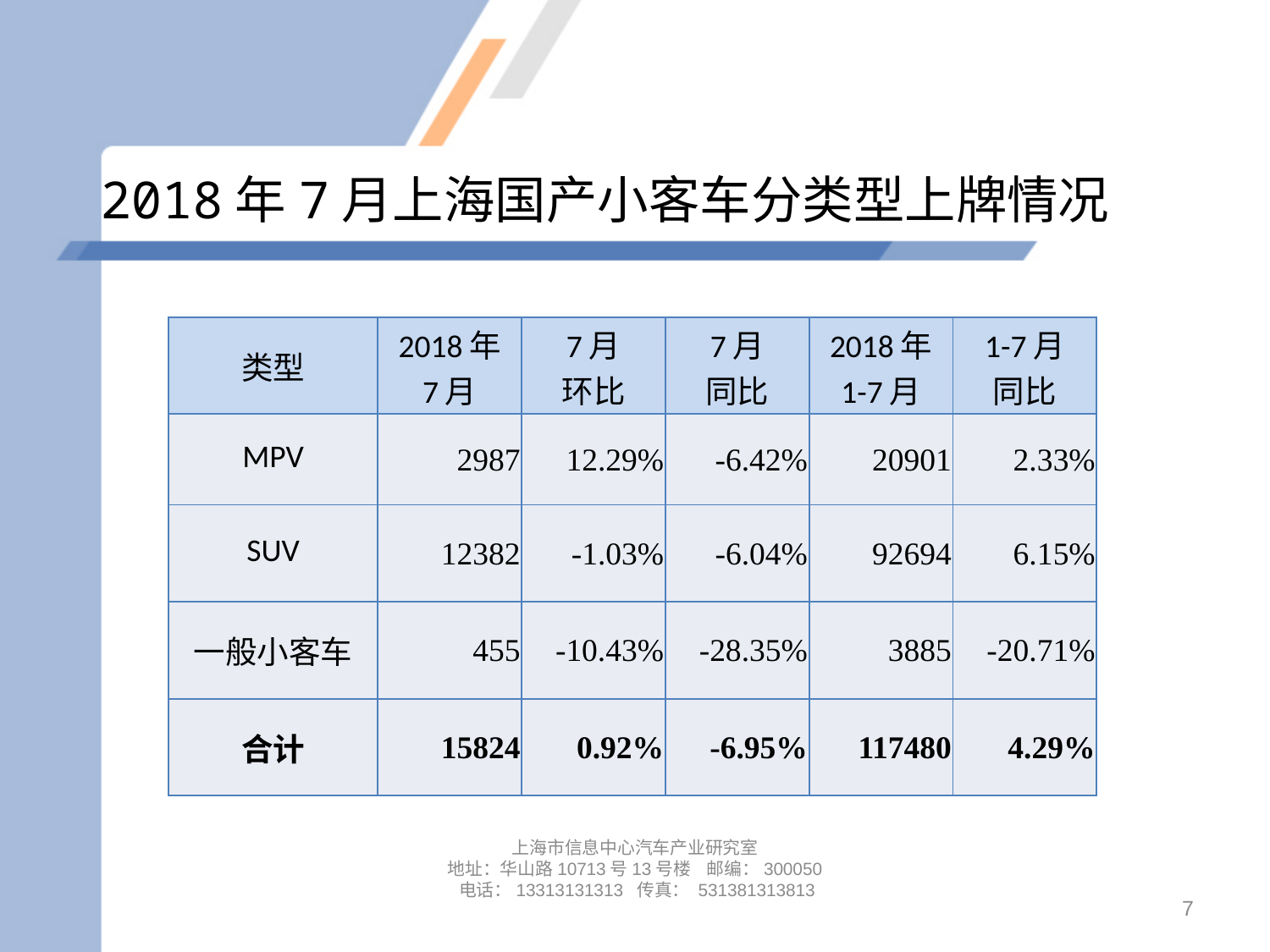

# 2018年7月上海国产小客车分类型上牌情况
| 类型 | 2018年 7月 | 7月 环比 | 7月 同比 | 2018年 1-7月 | 1-7月 同比 |
| --- | --- | --- | --- | --- | --- |
| MPV | 2987 | 12.29% | -6.42% | 20901 | 2.33% |
| SUV | 12382 | -1.03% | -6.04% | 92694 | 6.15% |
| 一般小客车 | 455 | -10.43% | -28.35% | 3885 | -20.71% |
| 合计 | 15824 | 0.92% | -6.95% | 117480 | 4.29% |
上海市信息中心汽车产业研究室
地址：华山路10713号13号楼    邮编：300050  电话：13313131313  传真： 531381313813

7